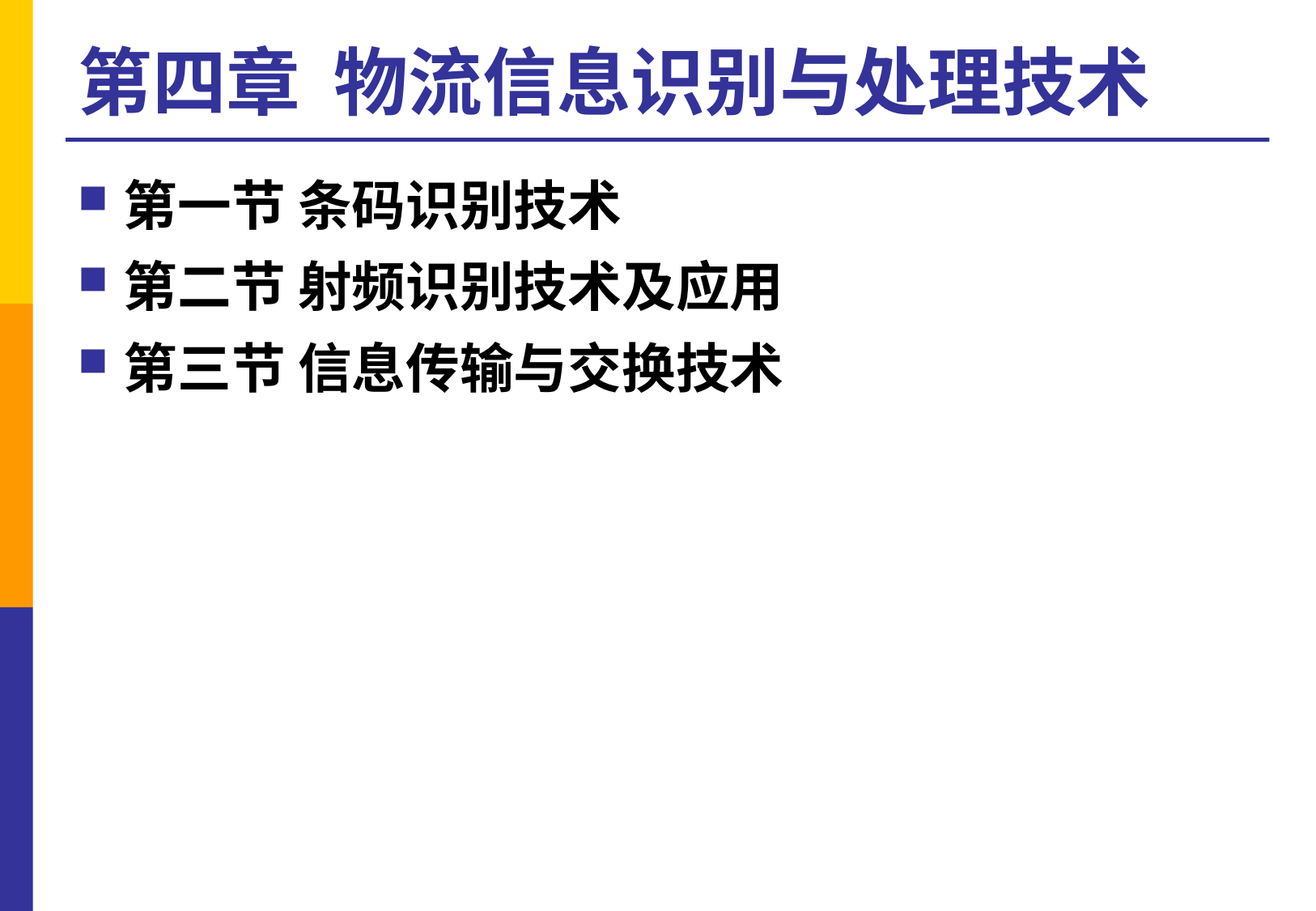

# 第四章  物流信息识别与处理技术
第一节 条码识别技术
第二节 射频识别技术及应用
第三节 信息传输与交换技术